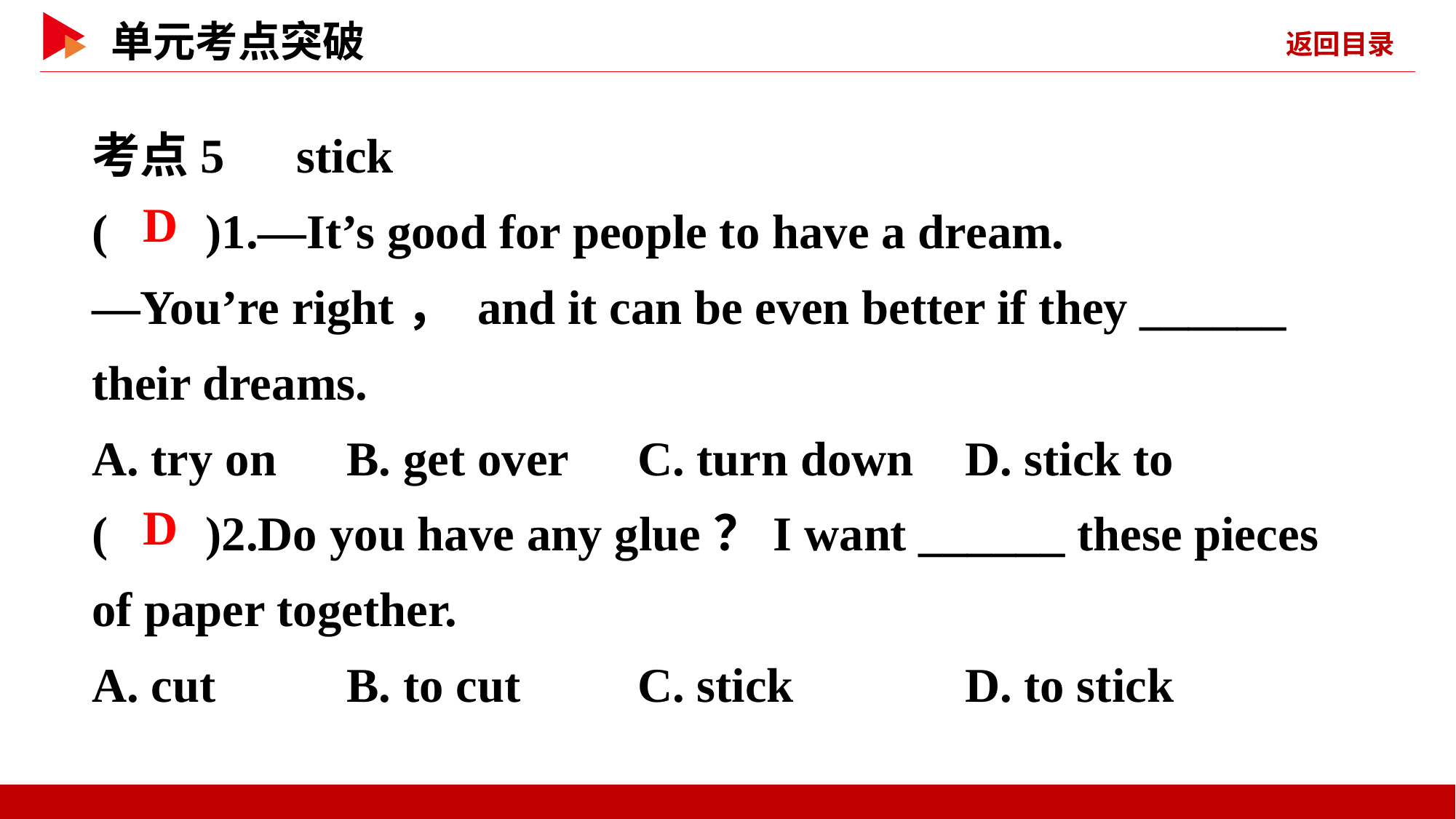

考点5　stick
(        )1.—It’s good for people to have a dream.
—You’re right， and it can be even better if they ______ their dreams.
A. try on	   B. get over	C. turn down	D. stick to
(        )2.Do you have any glue？I want ______ these pieces of paper together.
A. cut	   B. to cut		C. stick		D. to stick
   D
   D